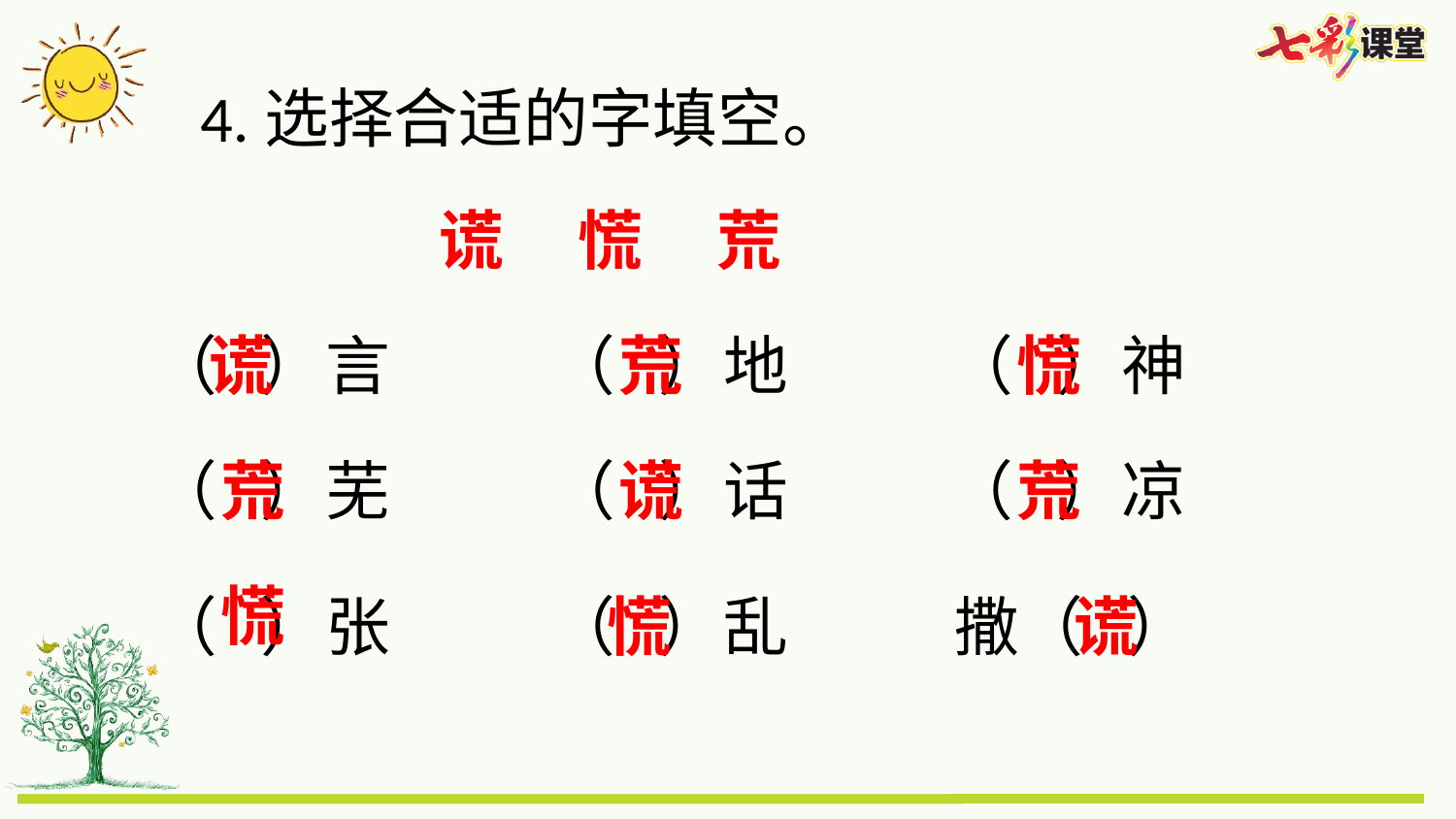

4.选择合适的字填空。
谎     慌     荒
（   ）言
谎
（   ）地
荒
（   ）神
慌
（   ）芜
荒
（   ）话
谎
（   ）凉
荒
慌
（   ）张
（   ）乱
慌
撒（   ）
谎